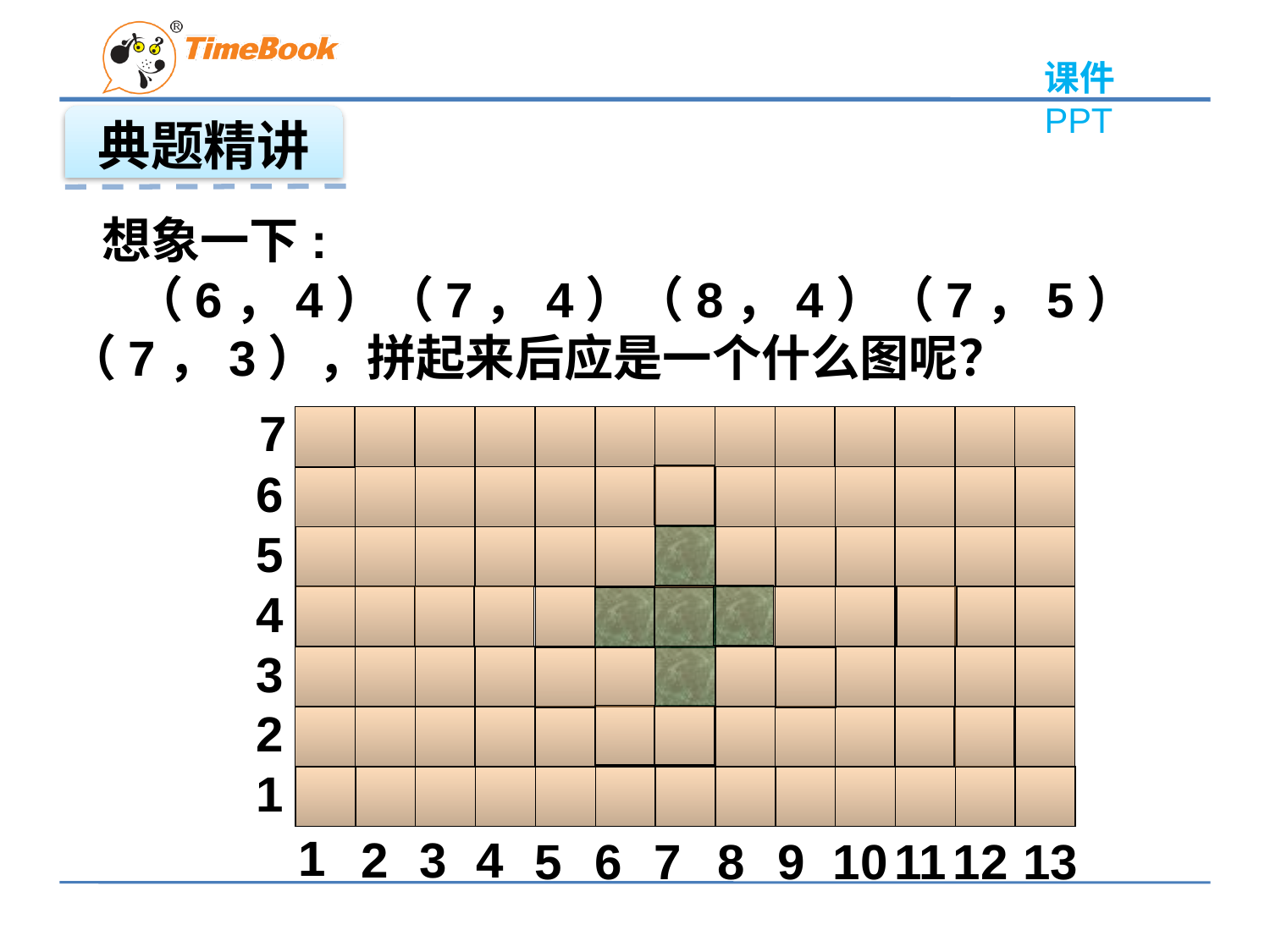

典题精讲
  想象一下:
    （6，4）（7，4）（8，4）（7，5）（7，3），拼起来后应是一个什么图呢？
7
6
5
4
3
2
1

1
2
3
4
5
6
7
8
9
10
11
12
13